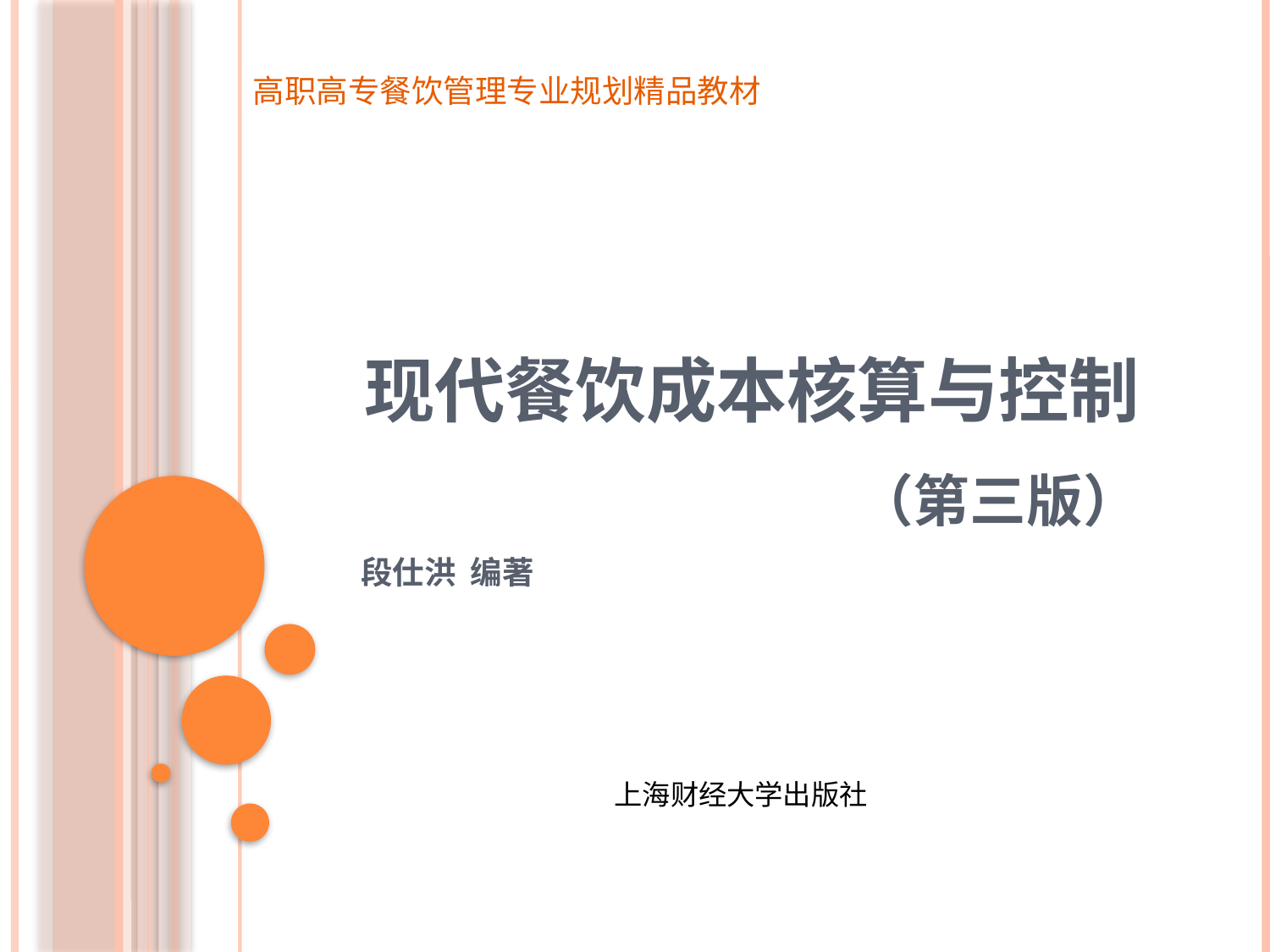

高职高专餐饮管理专业规划精品教材
# 现代餐饮成本核算与控制 （第三版）
     段仕洪  编著
上海财经大学出版社